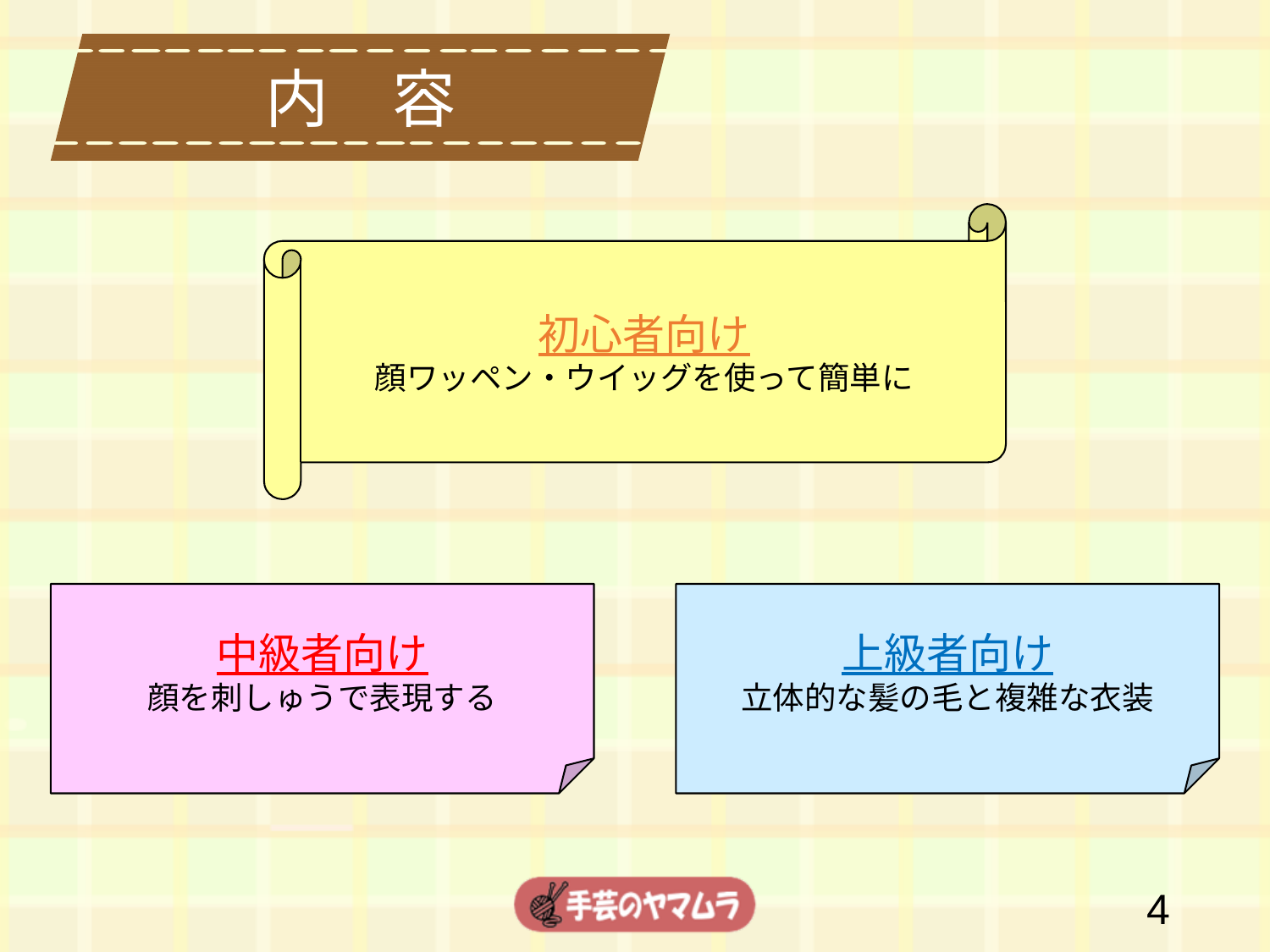

内　容
初心者向け
顔ワッペン・ウイッグを使って簡単に
中級者向け
顔を刺しゅうで表現する
上級者向け
立体的な髪の毛と複雑な衣装
4